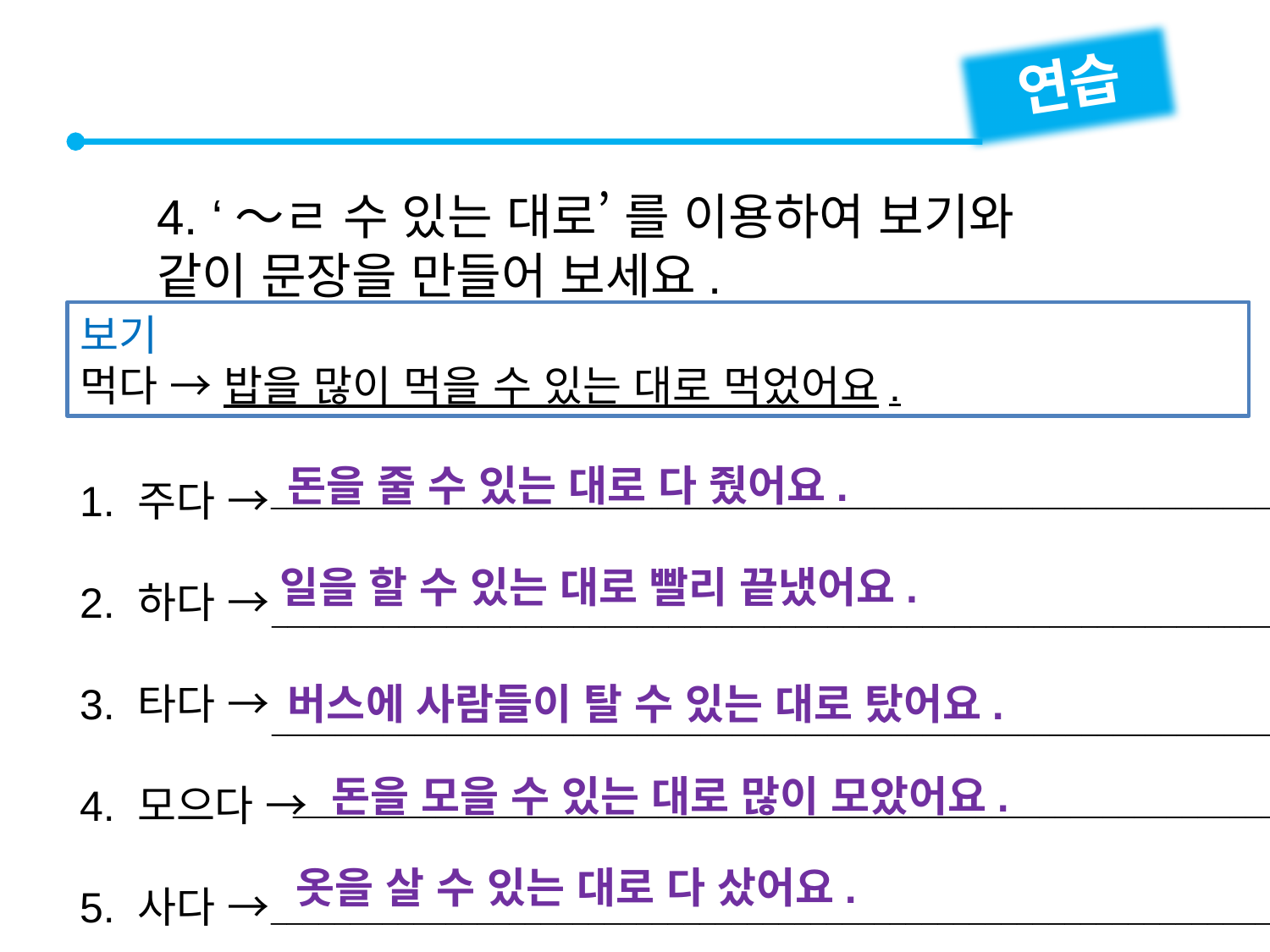

연습
4. ‘～ㄹ 수 있는 대로’ 를 이용하여 보기와
같이 문장을 만들어 보세요.
보기
먹다 → 밥을 많이 먹을 수 있는 대로 먹었어요.
1. 주다 →
2. 하다 →
3. 타다 →
4. 모으다 →
5. 사다 →
돈을 줄 수 있는 대로 다 줬어요.
________________________________________________________________
일을 할 수 있는 대로 빨리 끝냈어요.
________________________________________________________________
버스에 사람들이 탈 수 있는 대로 탔어요.
________________________________________________________________
돈을 모을 수 있는 대로 많이 모았어요.
________________________________________________________________
옷을 살 수 있는 대로 다 샀어요.
________________________________________________________________